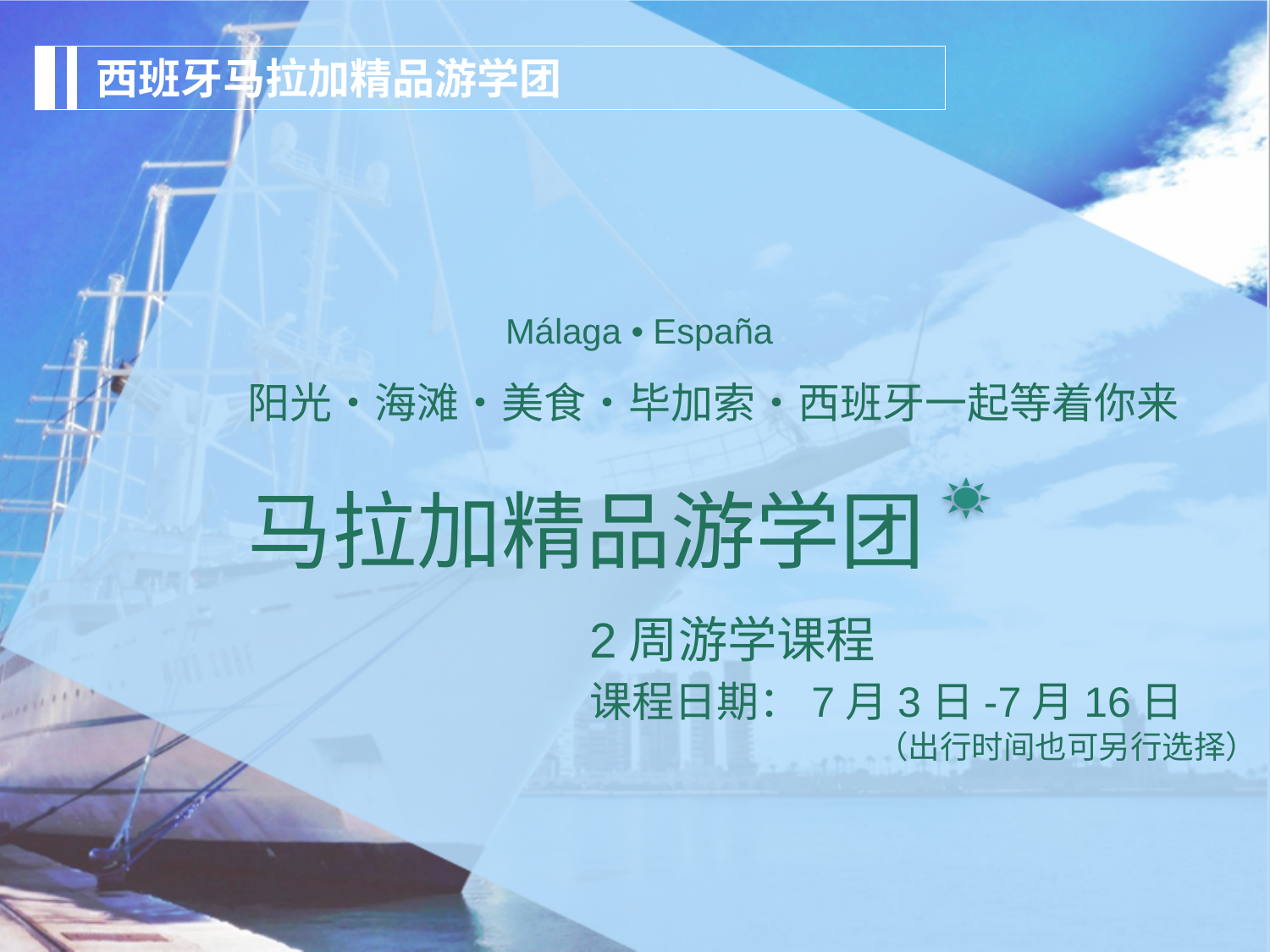

西班牙马拉加精品游学团

                             Málaga • España
阳光•海滩•美食•毕加索•西班牙一起等着你来
马拉加精品游学团
                              2周游学课程
                              课程日期：7月3日-7月16日
（出行时间也可另行选择）